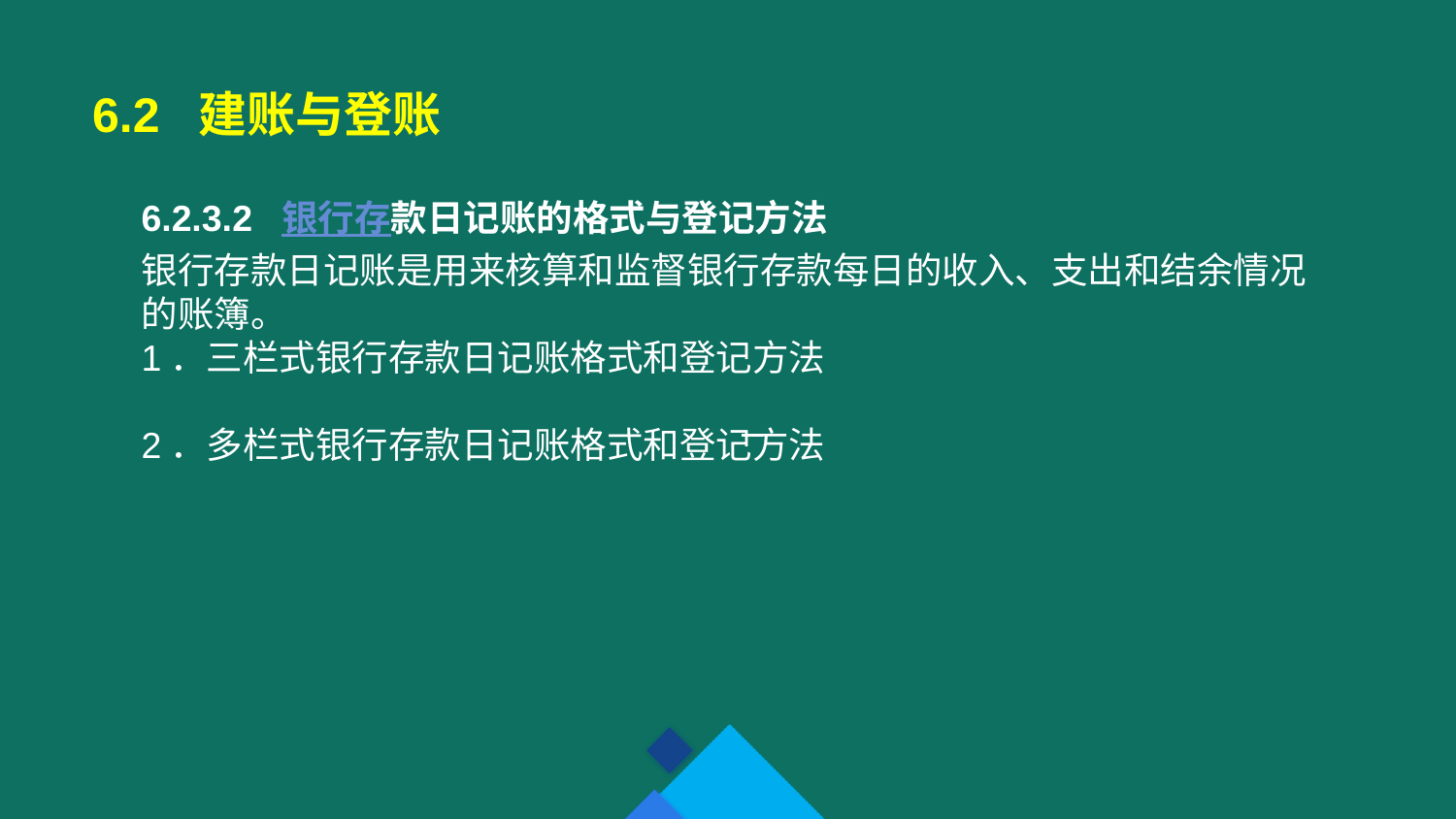

6.2  建账与登账

6.2.3.2  银行存款日记账的格式与登记方法
银行存款日记账是用来核算和监督银行存款每日的收入、支出和结余情况的账簿。
1．三栏式银行存款日记账格式和登记方法

2．多栏式银行存款日记账格式和登记方法